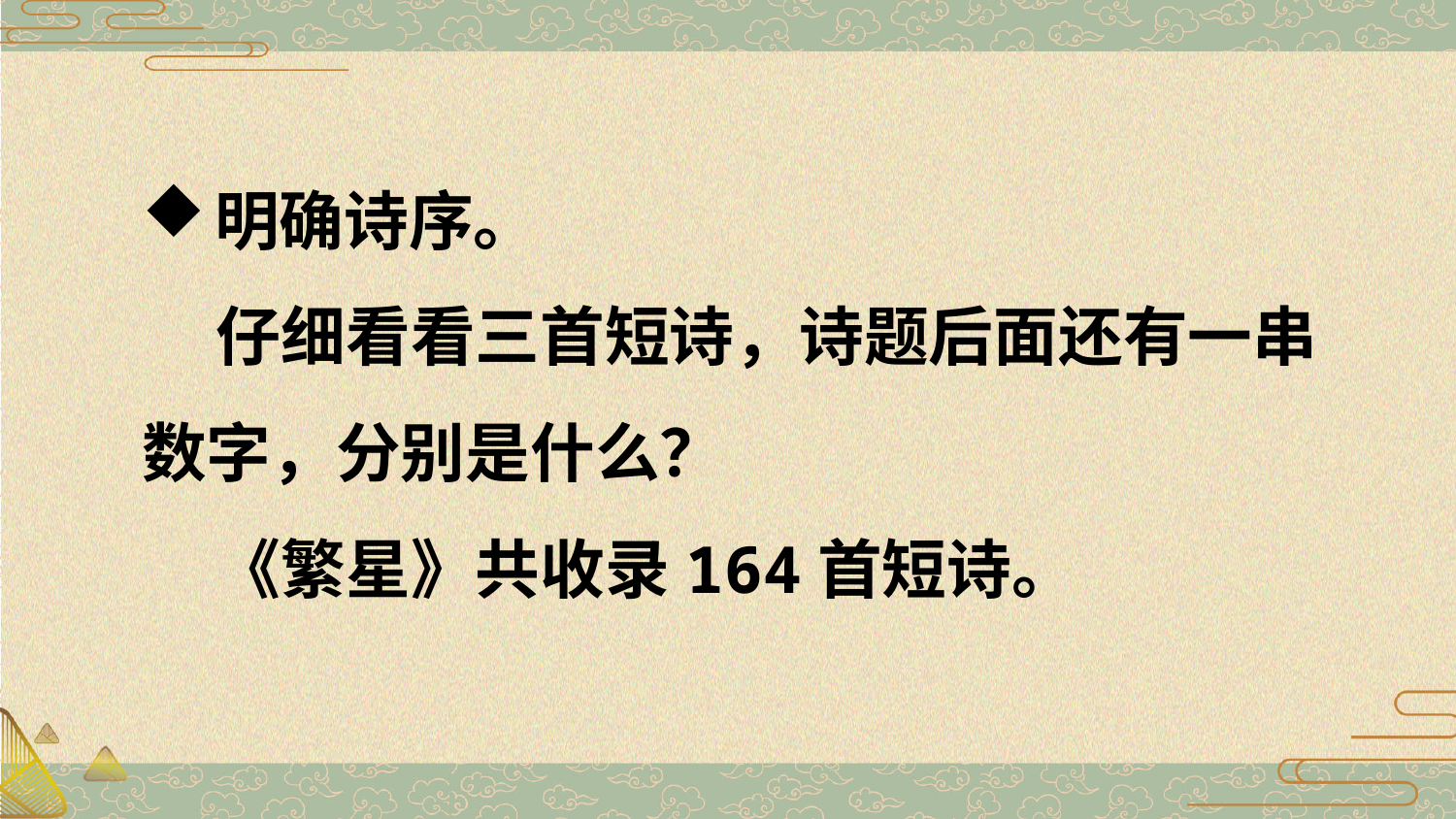

明确诗序。
    仔细看看三首短诗，诗题后面还有一串数字，分别是什么？
    《繁星》共收录164首短诗。